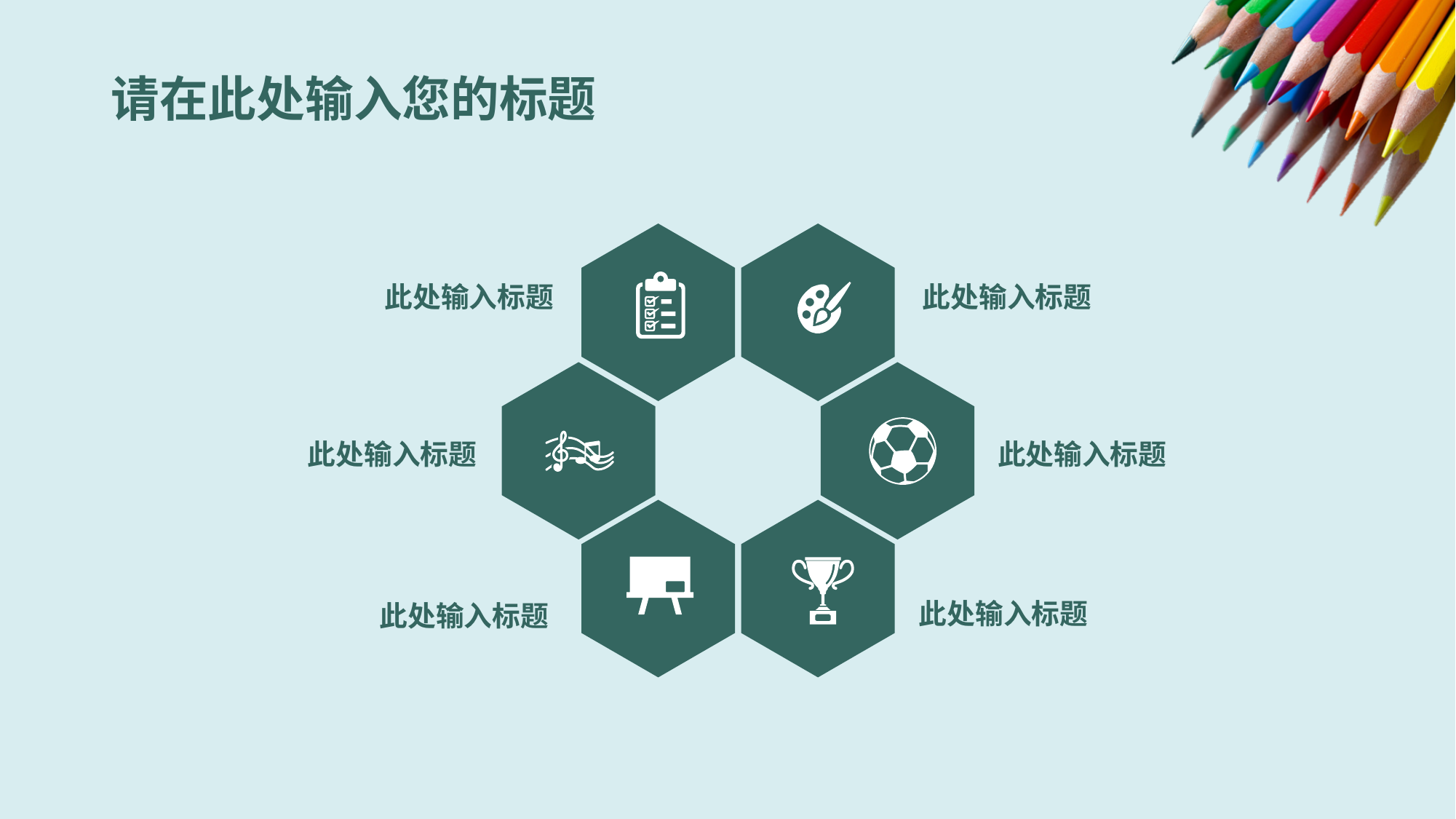

# 请在此处输入您的标题

此处输入标题
此处输入标题

此处输入标题
此处输入标题

此处输入标题
此处输入标题